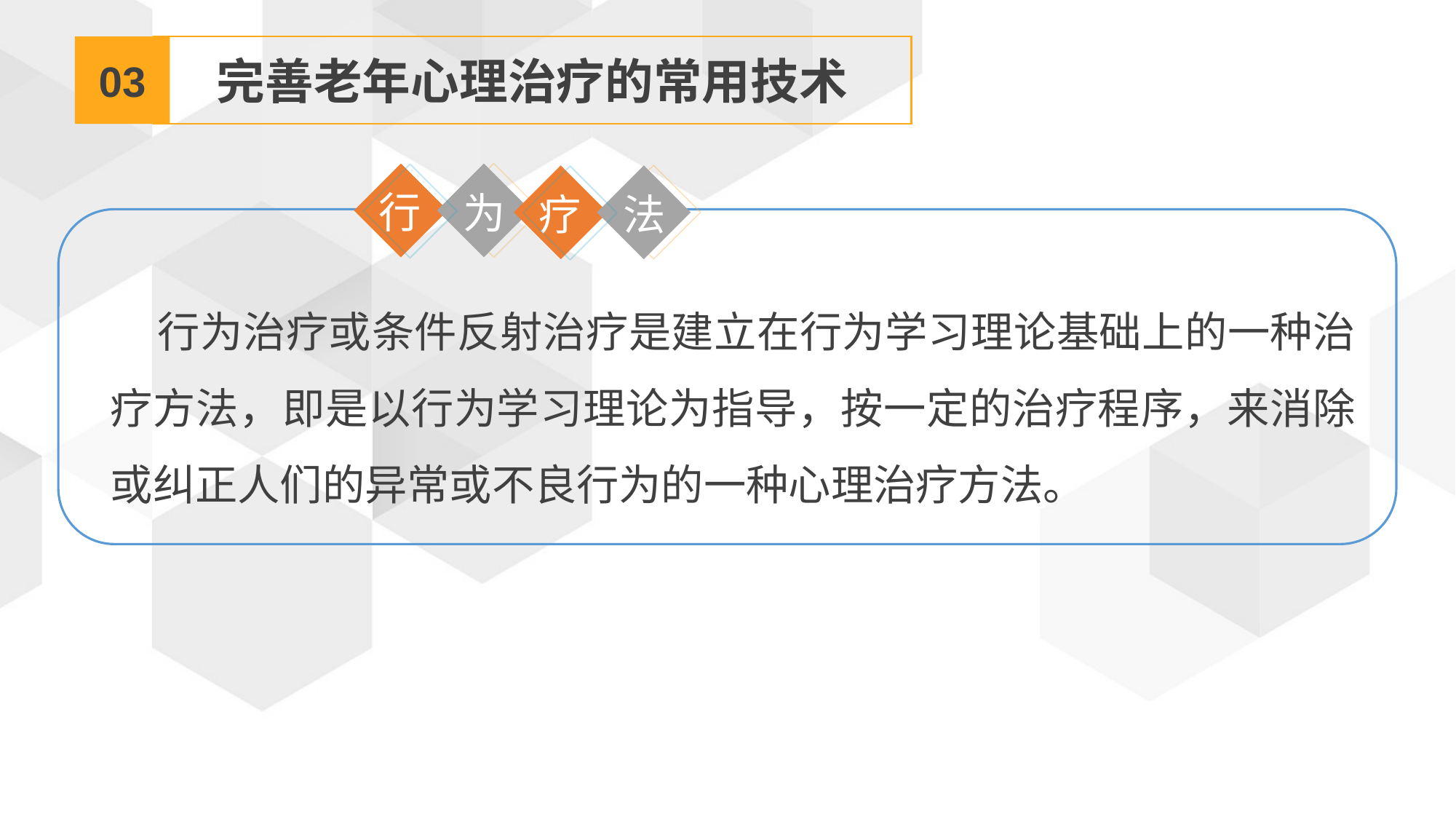

03
完善老年心理治疗的常用技术

行

为

疗

法

行为治疗或条件反射治疗是建立在行为学习理论基础上的一种治疗方法，即是以行为学习理论为指导，按一定的治疗程序，来消除或纠正人们的异常或不良行为的一种心理治疗方法。